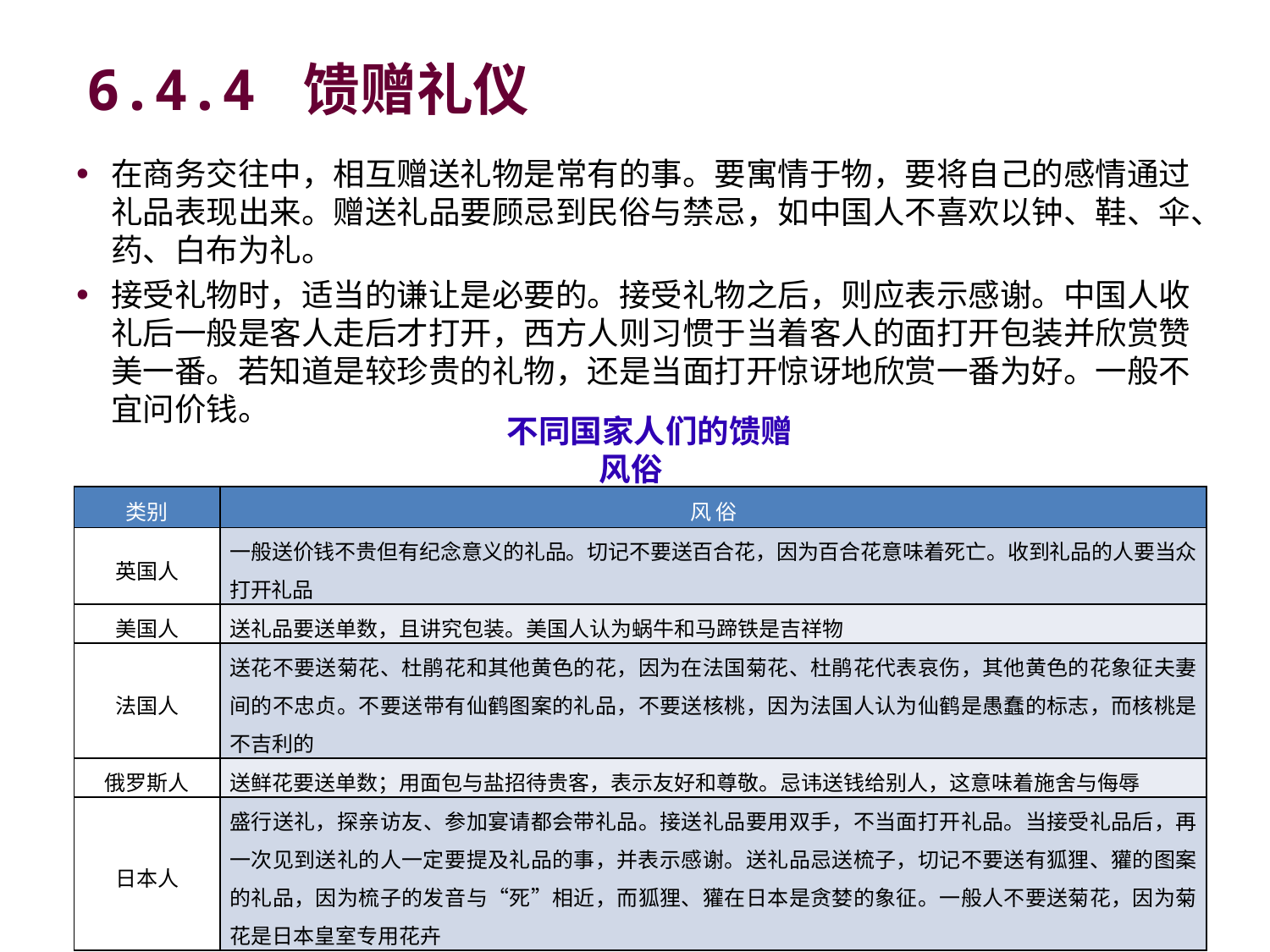

# 6.4.4 馈赠礼仪
在商务交往中，相互赠送礼物是常有的事。要寓情于物，要将自己的感情通过礼品表现出来。赠送礼品要顾忌到民俗与禁忌，如中国人不喜欢以钟、鞋、伞、药、白布为礼。
接受礼物时，适当的谦让是必要的。接受礼物之后，则应表示感谢。中国人收礼后一般是客人走后才打开，西方人则习惯于当着客人的面打开包装并欣赏赞美一番。若知道是较珍贵的礼物，还是当面打开惊讶地欣赏一番为好。一般不宜问价钱。
不同国家人们的馈赠风俗
| 类别 | 风 俗 |
| --- | --- |
| 英国人 | 一般送价钱不贵但有纪念意义的礼品。切记不要送百合花，因为百合花意味着死亡。收到礼品的人要当众打开礼品 |
| 美国人 | 送礼品要送单数，且讲究包装。美国人认为蜗牛和马蹄铁是吉祥物 |
| 法国人 | 送花不要送菊花、杜鹃花和其他黄色的花，因为在法国菊花、杜鹃花代表哀伤，其他黄色的花象征夫妻间的不忠贞。不要送带有仙鹤图案的礼品，不要送核桃，因为法国人认为仙鹤是愚蠢的标志，而核桃是不吉利的 |
| 俄罗斯人 | 送鲜花要送单数；用面包与盐招待贵客，表示友好和尊敬。忌讳送钱给别人，这意味着施舍与侮辱 |
| 日本人 | 盛行送礼，探亲访友、参加宴请都会带礼品。接送礼品要用双手，不当面打开礼品。当接受礼品后，再一次见到送礼的人一定要提及礼品的事，并表示感谢。送礼品忌送梳子，切记不要送有狐狸、獾的图案的礼品，因为梳子的发音与“死”相近，而狐狸、獾在日本是贪婪的象征。一般人不要送菊花，因为菊花是日本皇室专用花卉 |